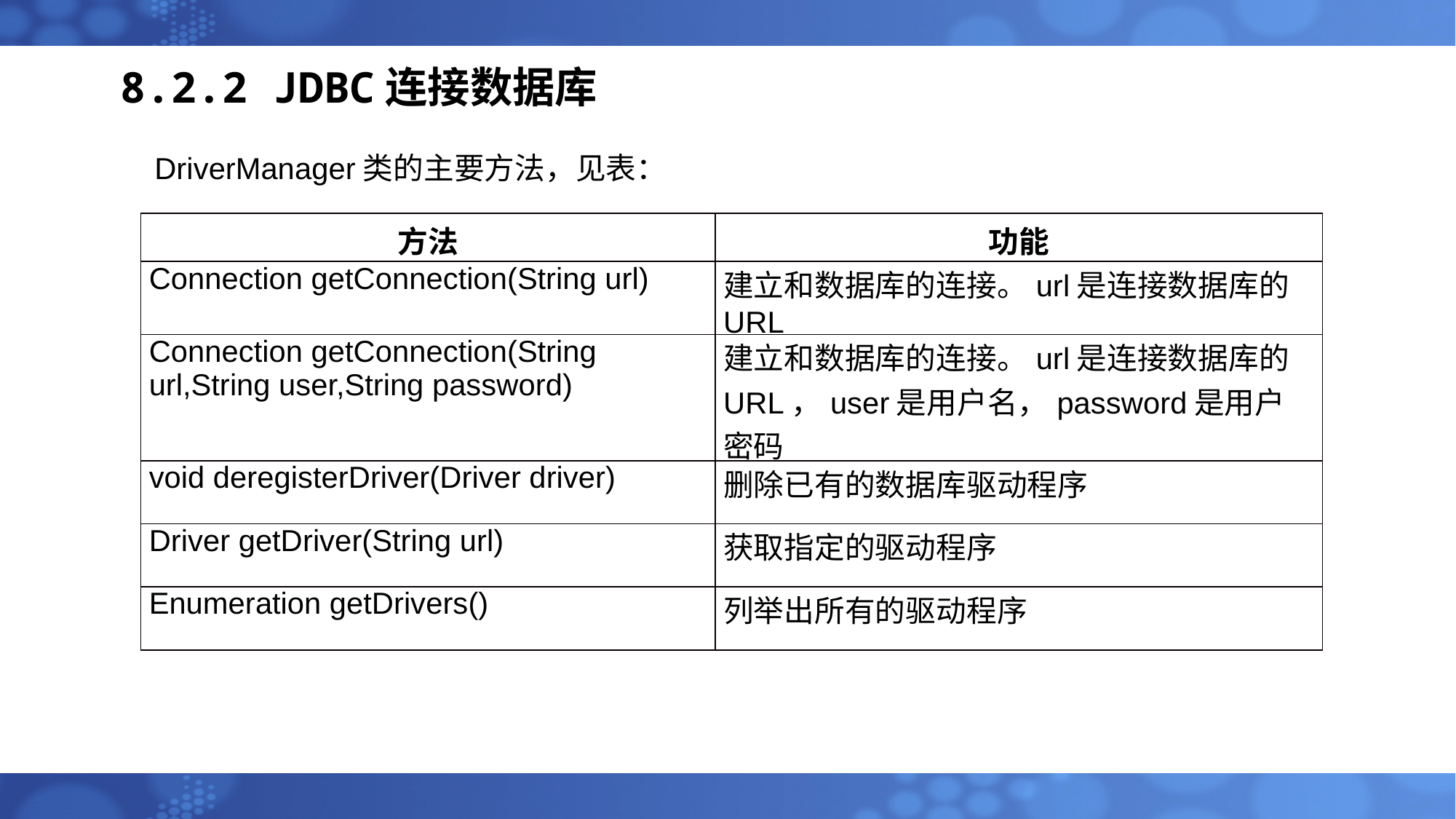

# 8.2.2 JDBC连接数据库
DriverManager类的主要方法，见表：

| 方法 | 功能 |
| --- | --- |
| Connection getConnection(String url) | 建立和数据库的连接。url是连接数据库的URL |
| Connection getConnection(String url,String user,String password) | 建立和数据库的连接。url是连接数据库的URL，user是用户名，password是用户密码 |
| void deregisterDriver(Driver driver) | 删除已有的数据库驱动程序 |
| Driver getDriver(String url) | 获取指定的驱动程序 |
| Enumeration getDrivers() | 列举出所有的驱动程序 |